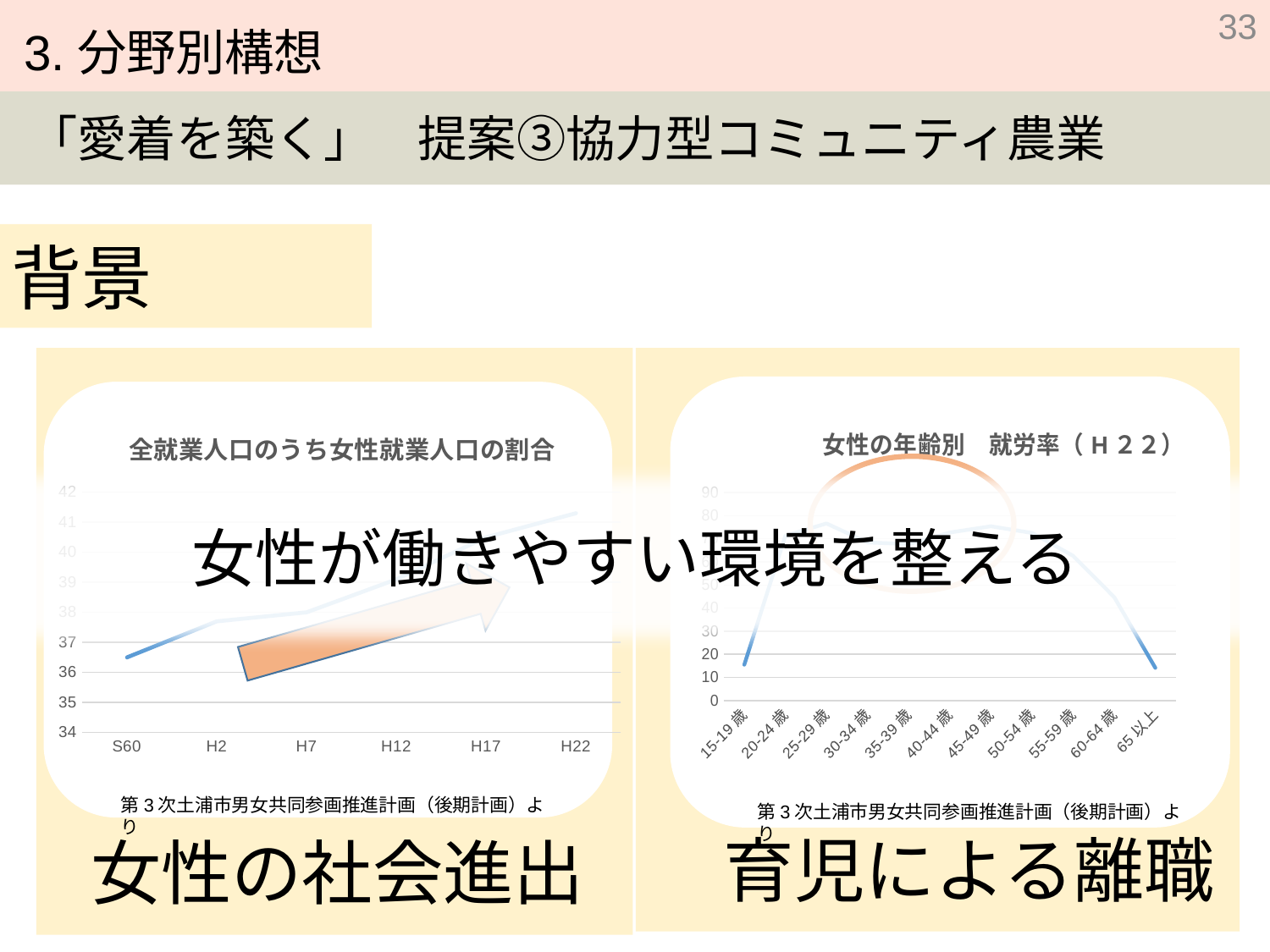

33
背景

### Chart: 全就業人口のうち女性就業人口の割合

| Category | 全就業人口のうち女性就業人口の割合 |
|---|---|
| S60 | 36.5 |
| H2 | 37.7 |
| H7 | 38.0 |
| H12 | 39.1 |
| H17 | 40.5 |
| H22 | 41.3 |

### Chart: 女性の年齢別　就労率（H２２）

| Category |  |
|---|---|
| 15-19歳 | 15.5 |
| 20-24歳 | 71.3 |
| 25-29歳 | 76.6 |
| 30-34歳 | 68.4 |
| 35-39歳 | 67.7 |
| 40-44歳 | 72.7 |
| 45-49歳 | 75.4 |
| 50-54歳 | 72.5 |
| 55-59歳 | 62.6 |
| 60-64歳 | 44.7 |
| 65以上 | 14.1 |

女性が働きやすい環境を整える

育児による離職
第3次土浦市男女共同参画推進計画（後期計画）より
第3次土浦市男女共同参画推進計画（後期計画）より
女性の社会進出